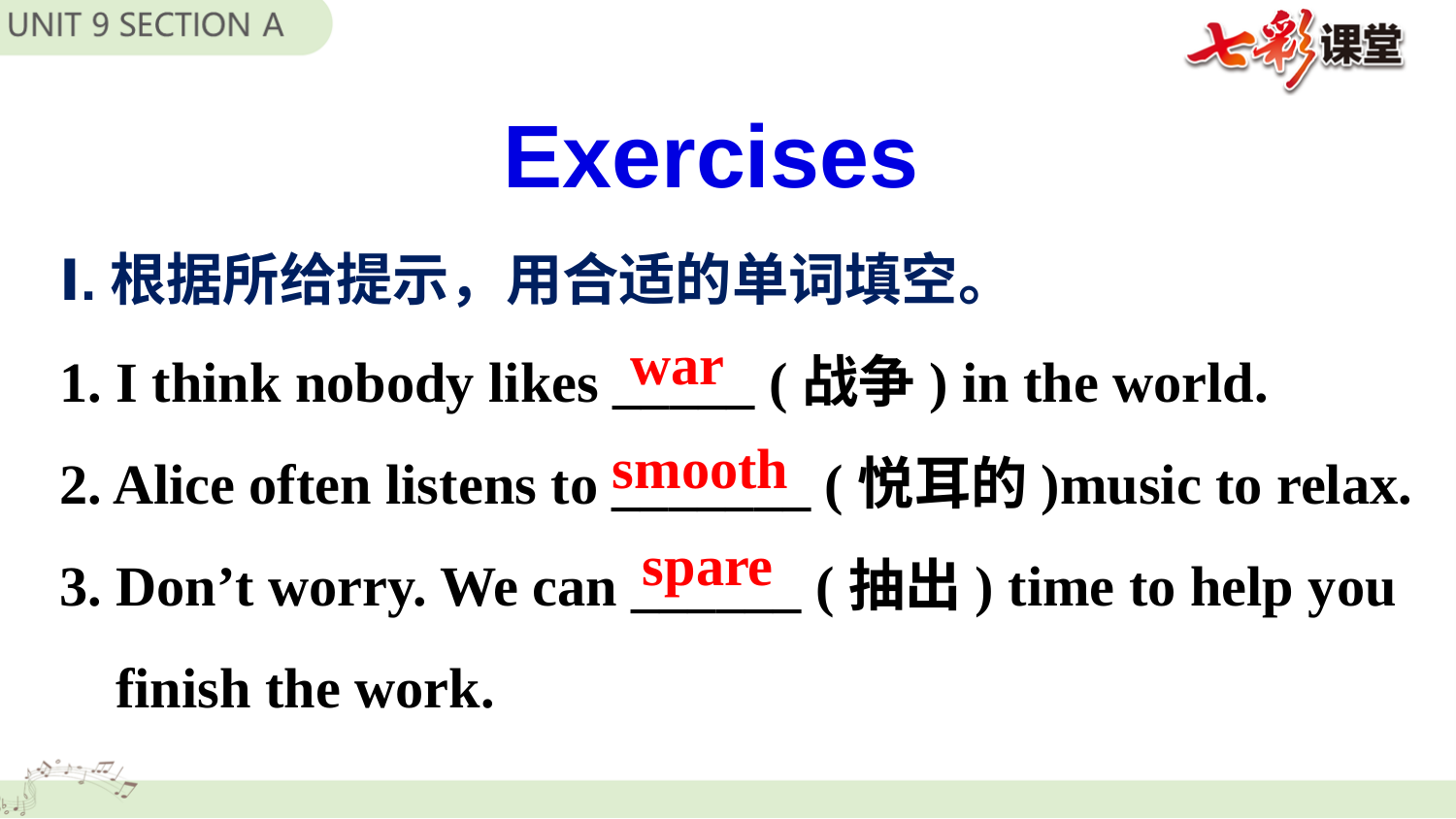

Exercises
Ⅰ.根据所给提示，用合适的单词填空。
1. I think nobody likes _____ (战争) in the world.
2. Alice often listens to _______ (悦耳的)music to relax.
3. Don’t worry. We can ______ (抽出) time to help you
    finish the work.
war
smooth
spare